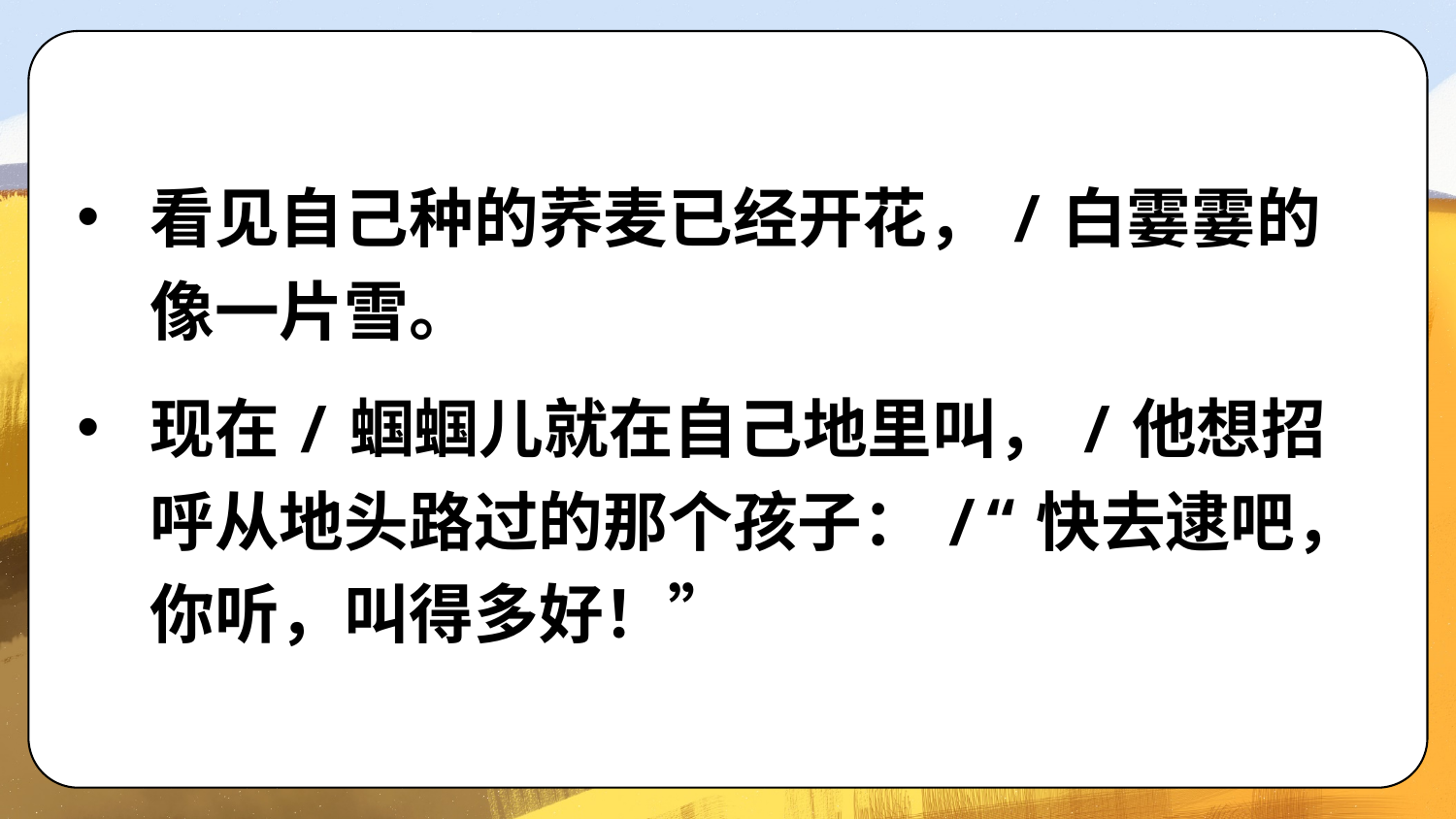

看见自己种的荞麦已经开花，/白霎霎的像一片雪。
现在/蝈蝈儿就在自己地里叫，/他想招呼从地头路过的那个孩子：/“快去逮吧，你听，叫得多好！”